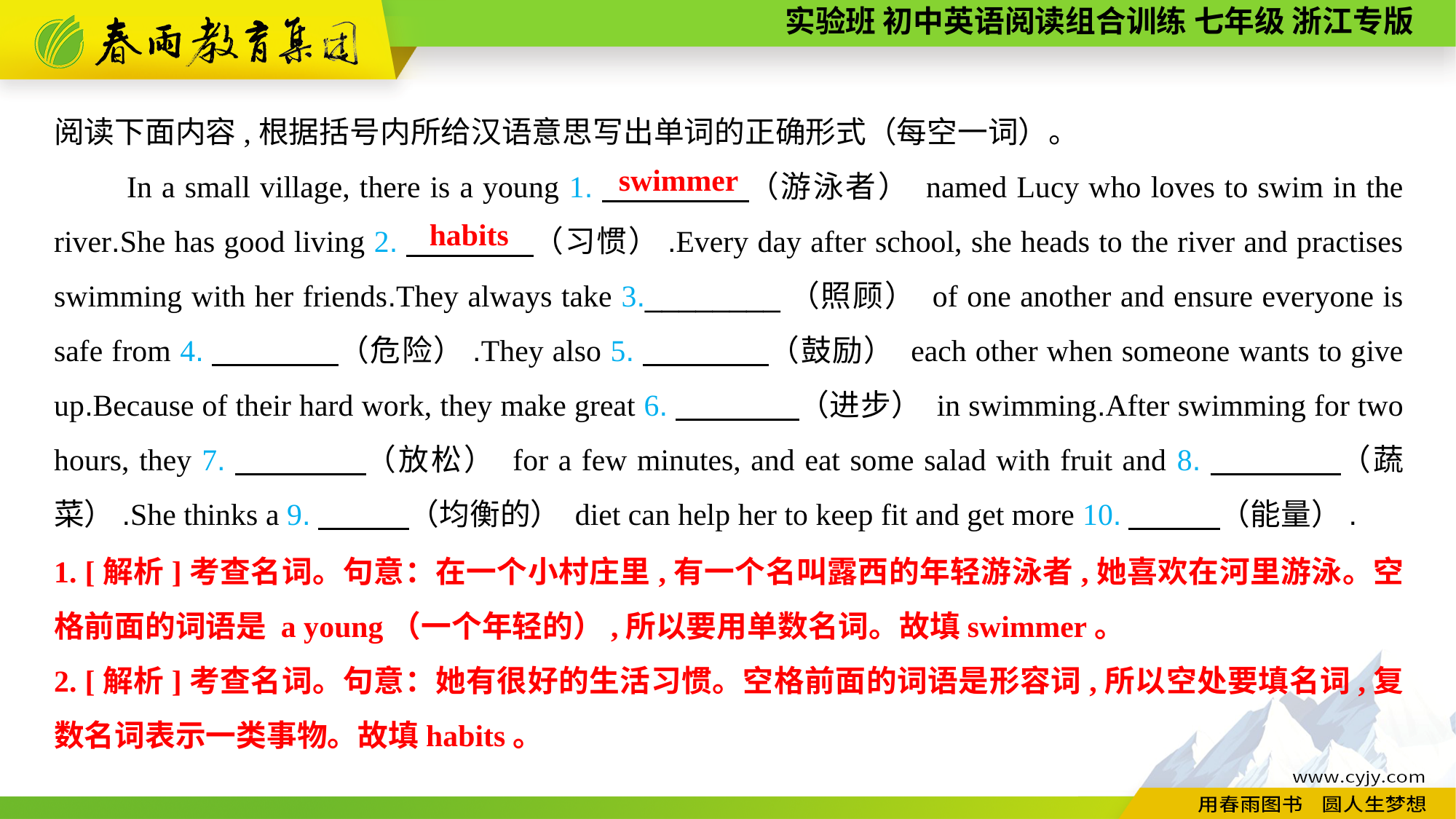

阅读下面内容,根据括号内所给汉语意思写出单词的正确形式（每空一词）。
In a small village, there is a young 1.　　　　  （游泳者） named Lucy who loves to swim in the river.She has good living 2.　　　　（习惯）.Every day after school, she heads to the river and practises swimming with her friends.They always take 3.________（照顾） of one another and ensure everyone is safe from 4.　　　　（危险）.They also 5.　　　　（鼓励） each other when someone wants to give up.Because of their hard work, they make great 6.　　　　（进步） in swimming.After swimming for two hours, they 7.　　　　（放松） for a few minutes, and eat some salad with fruit and 8.　　　　（蔬菜）.She thinks a 9.　　　（均衡的） diet can help her to keep fit and get more 10.　　　（能量）.
swimmer
habits
1. [解析]考查名词。句意：在一个小村庄里,有一个名叫露西的年轻游泳者,她喜欢在河里游泳。空格前面的词语是 a young（一个年轻的）,所以要用单数名词。故填swimmer。
2. [解析]考查名词。句意：她有很好的生活习惯。空格前面的词语是形容词,所以空处要填名词,复数名词表示一类事物。故填habits。